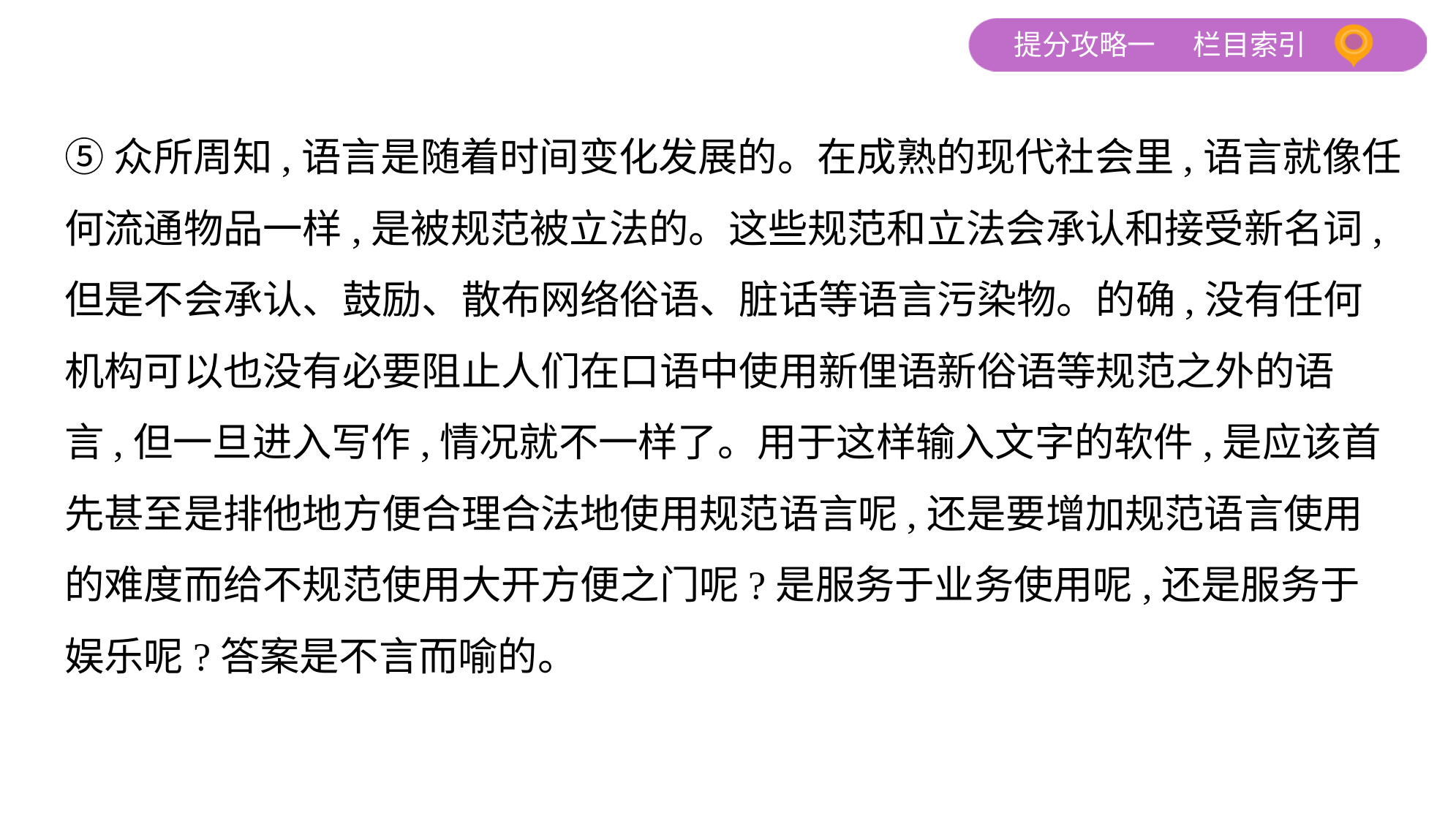

⑤众所周知,语言是随着时间变化发展的。在成熟的现代社会里,语言就像任
何流通物品一样,是被规范被立法的。这些规范和立法会承认和接受新名词,
但是不会承认、鼓励、散布网络俗语、脏话等语言污染物。的确,没有任何
机构可以也没有必要阻止人们在口语中使用新俚语新俗语等规范之外的语
言,但一旦进入写作,情况就不一样了。用于这样输入文字的软件,是应该首
先甚至是排他地方便合理合法地使用规范语言呢,还是要增加规范语言使用
的难度而给不规范使用大开方便之门呢?是服务于业务使用呢,还是服务于
娱乐呢?答案是不言而喻的。